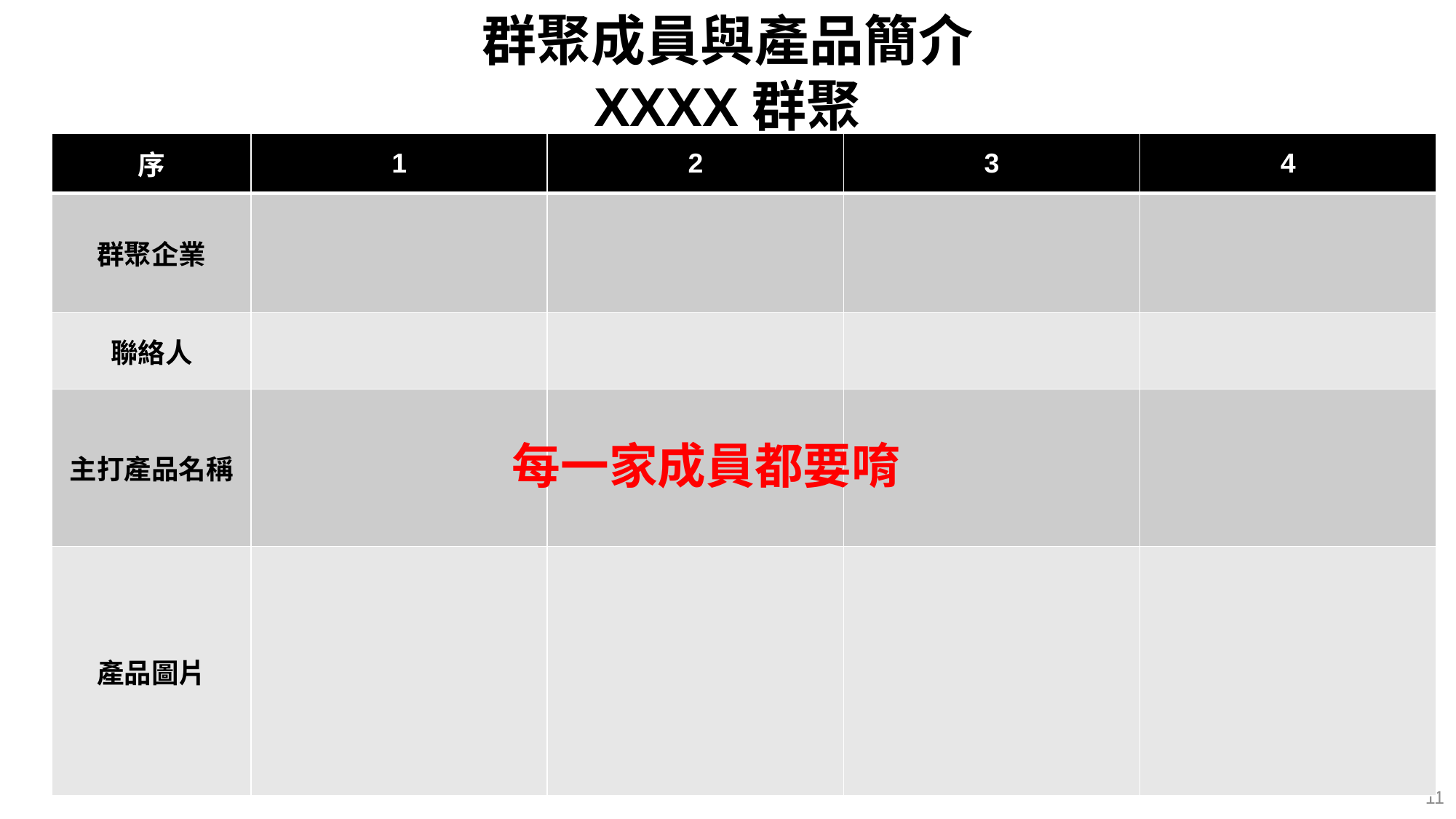

群聚成員與產品簡介
XXXX群聚
| 序 | 1 | 2 | 3 | 4 |
| --- | --- | --- | --- | --- |
| 群聚企業 |  |  |  |  |
| 聯絡人 |  |  |  |  |
| 主打產品名稱 |  |  |  |  |
| 產品圖片 |  |  |  |  |
每一家成員都要唷